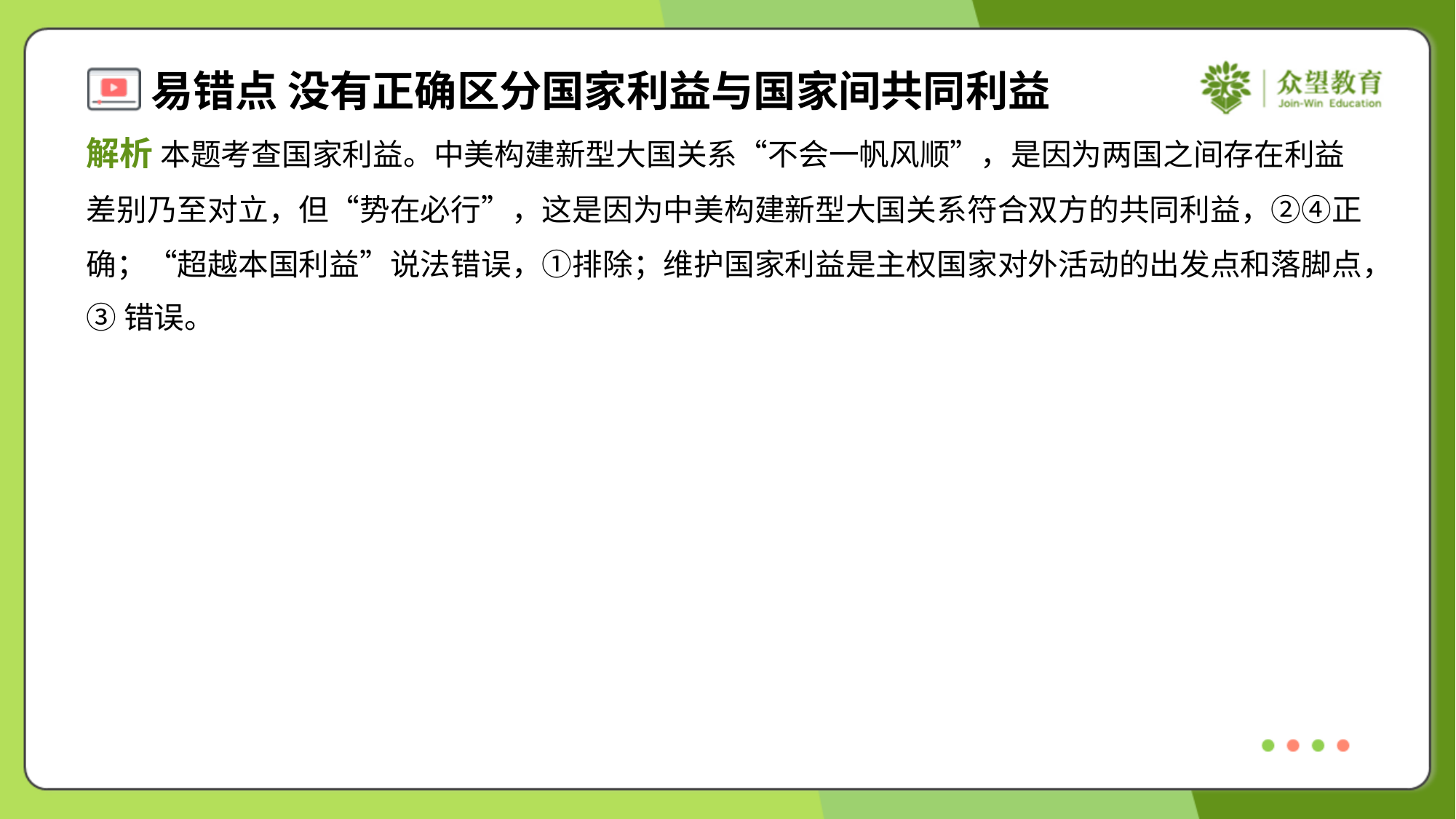

解析 本题考查国家利益。中美构建新型大国关系“不会一帆风顺”，是因为两国之间存在利益
差别乃至对立，但“势在必行”，这是因为中美构建新型大国关系符合双方的共同利益，②④正
确；“超越本国利益”说法错误，①排除；维护国家利益是主权国家对外活动的出发点和落脚点，
③错误。